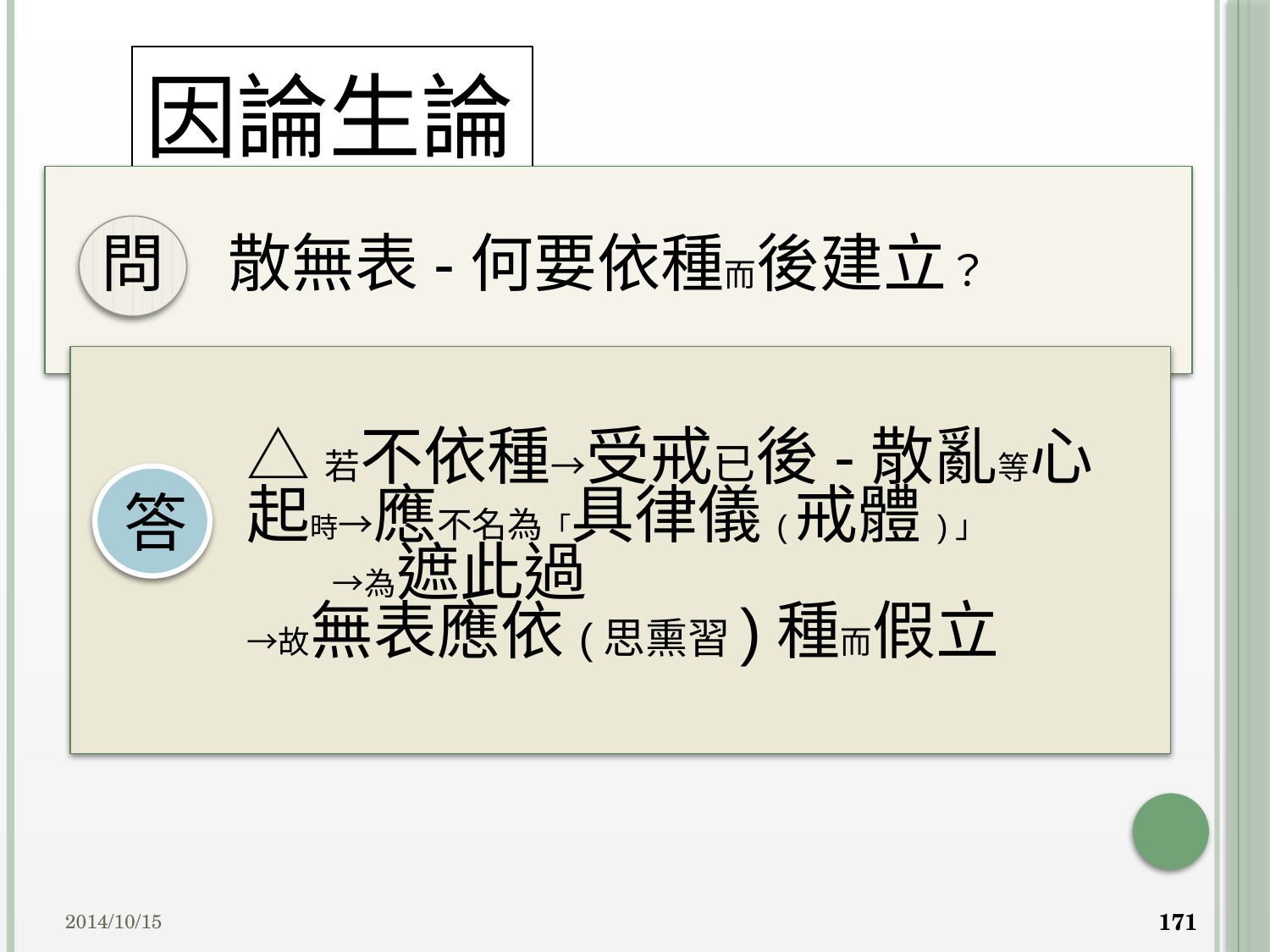

# 因論生論
散無表-何要依種而後建立？
△若不依種→受戒已後-散亂等心起時→應不名為「具律儀(戒體)」                                 →為遮此過                                      →故無表應依(思熏習)種而假立
問
答
2014/10/15
171